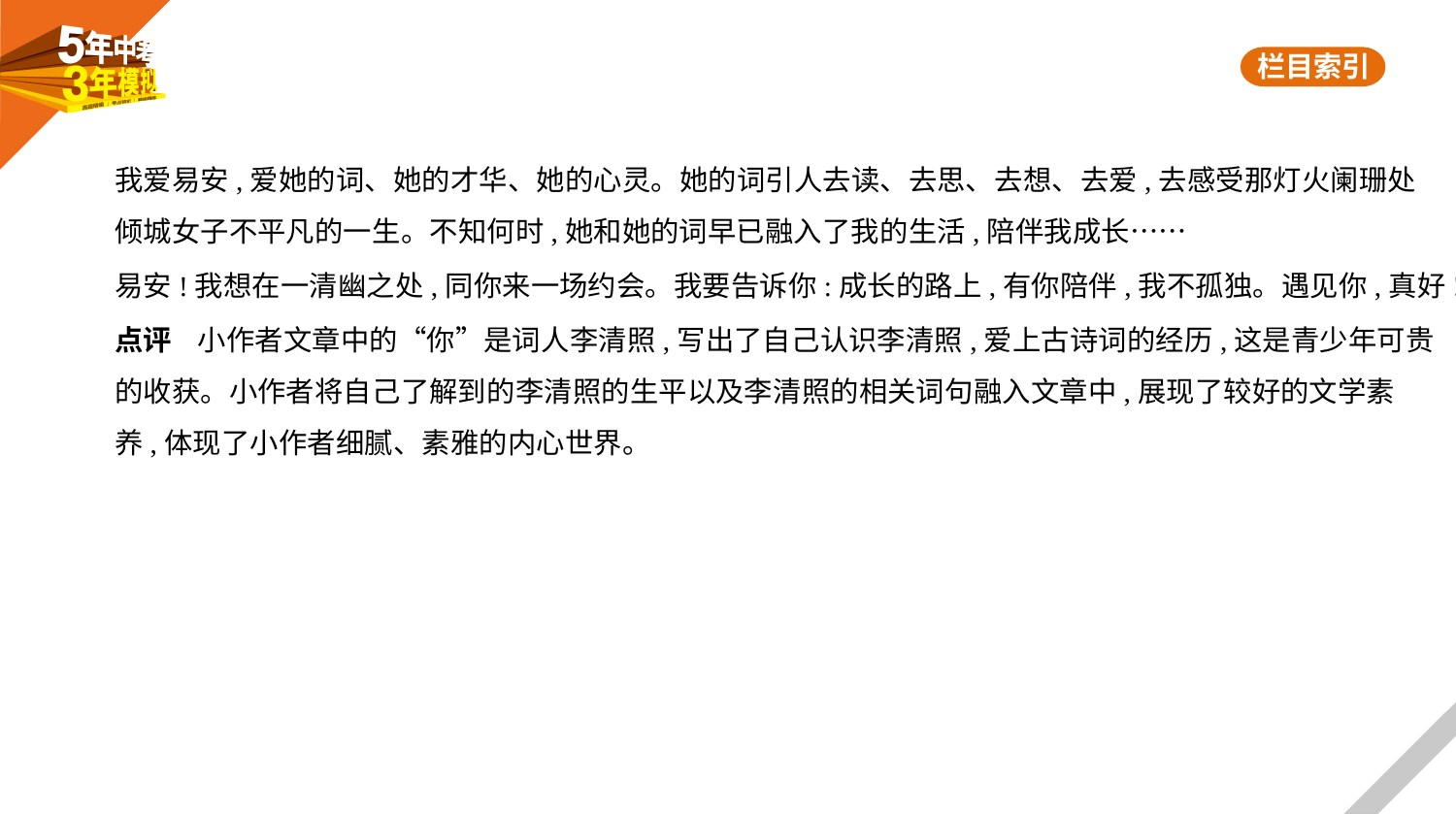

我爱易安,爱她的词、她的才华、她的心灵。她的词引人去读、去思、去想、去爱,去感受那灯火阑珊处
倾城女子不平凡的一生。不知何时,她和她的词早已融入了我的生活,陪伴我成长……
易安!我想在一清幽之处,同你来一场约会。我要告诉你:成长的路上,有你陪伴,我不孤独。遇见你,真好!
点评    小作者文章中的“你”是词人李清照,写出了自己认识李清照,爱上古诗词的经历,这是青少年可贵
的收获。小作者将自己了解到的李清照的生平以及李清照的相关词句融入文章中,展现了较好的文学素
养,体现了小作者细腻、素雅的内心世界。